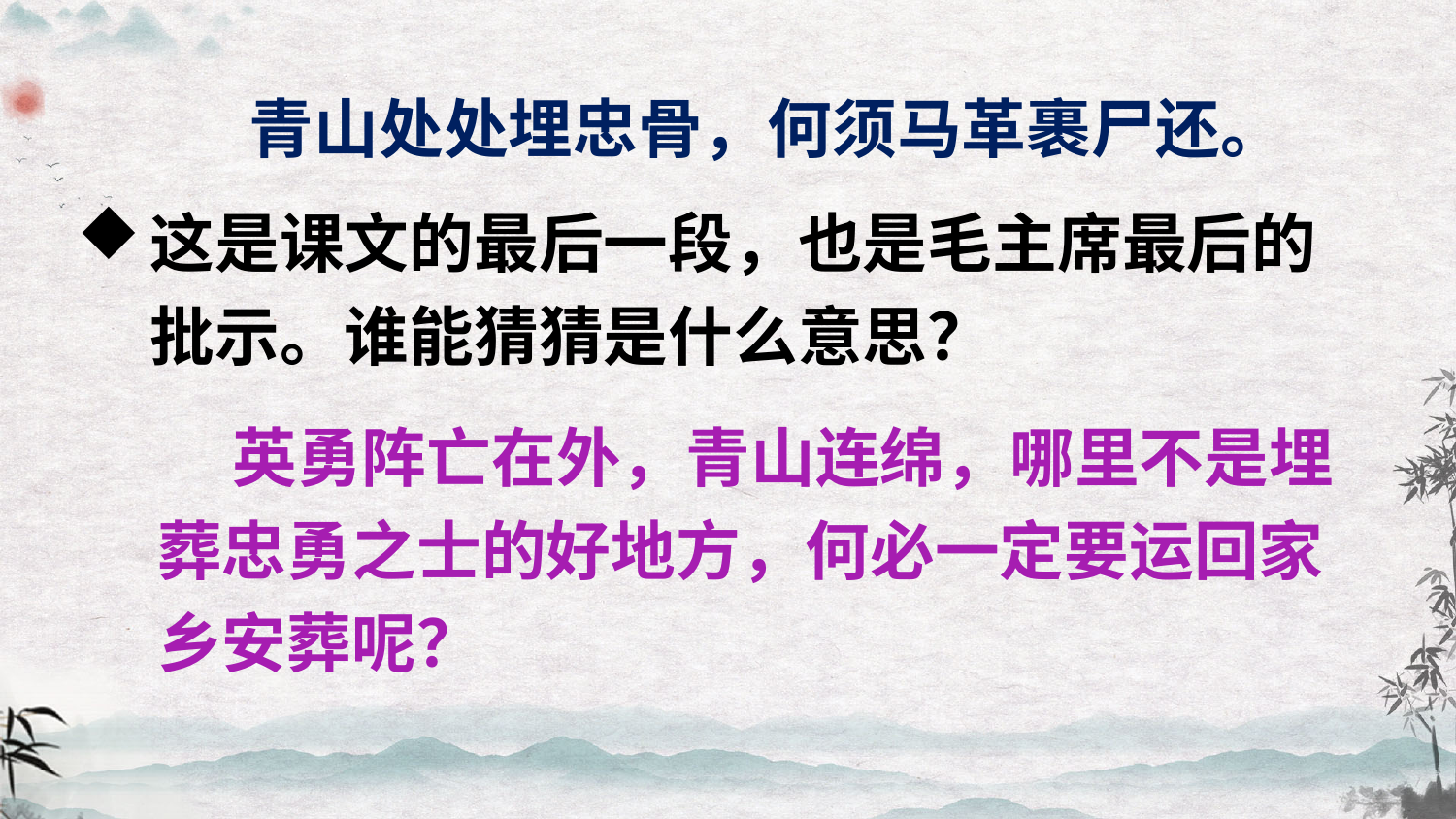

青山处处埋忠骨，何须马革裹尸还。
这是课文的最后一段，也是毛主席最后的批示。谁能猜猜是什么意思？
    英勇阵亡在外，青山连绵，哪里不是埋葬忠勇之士的好地方，何必一定要运回家乡安葬呢？